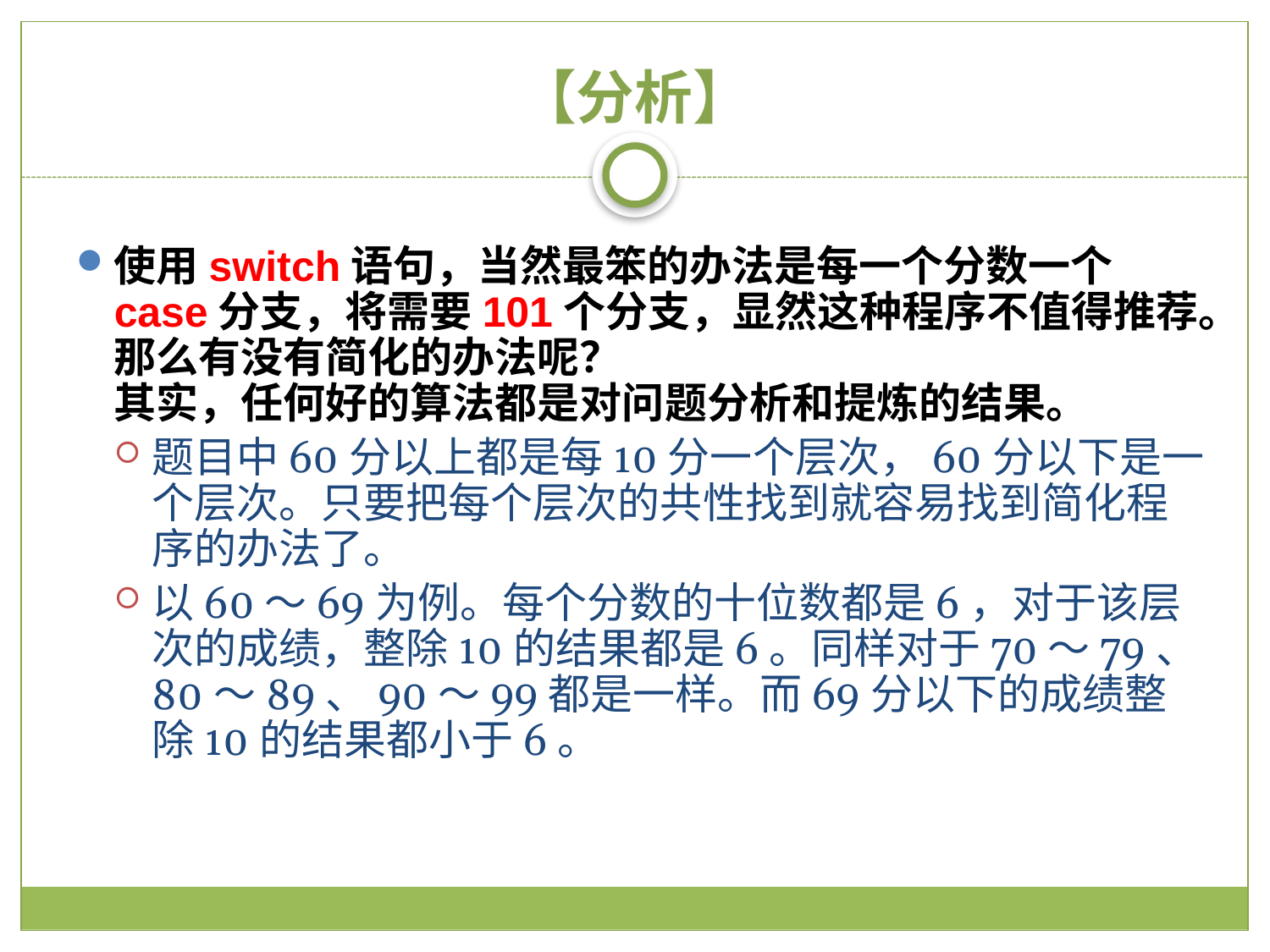

# 【分析】
使用switch语句，当然最笨的办法是每一个分数一个case分支，将需要101个分支，显然这种程序不值得推荐。那么有没有简化的办法呢？
其实，任何好的算法都是对问题分析和提炼的结果。
题目中60分以上都是每10分一个层次，60分以下是一个层次。只要把每个层次的共性找到就容易找到简化程序的办法了。
以60～69为例。每个分数的十位数都是6，对于该层次的成绩，整除10的结果都是6。同样对于70～79、80～89、90～99都是一样。而69分以下的成绩整除10的结果都小于6。